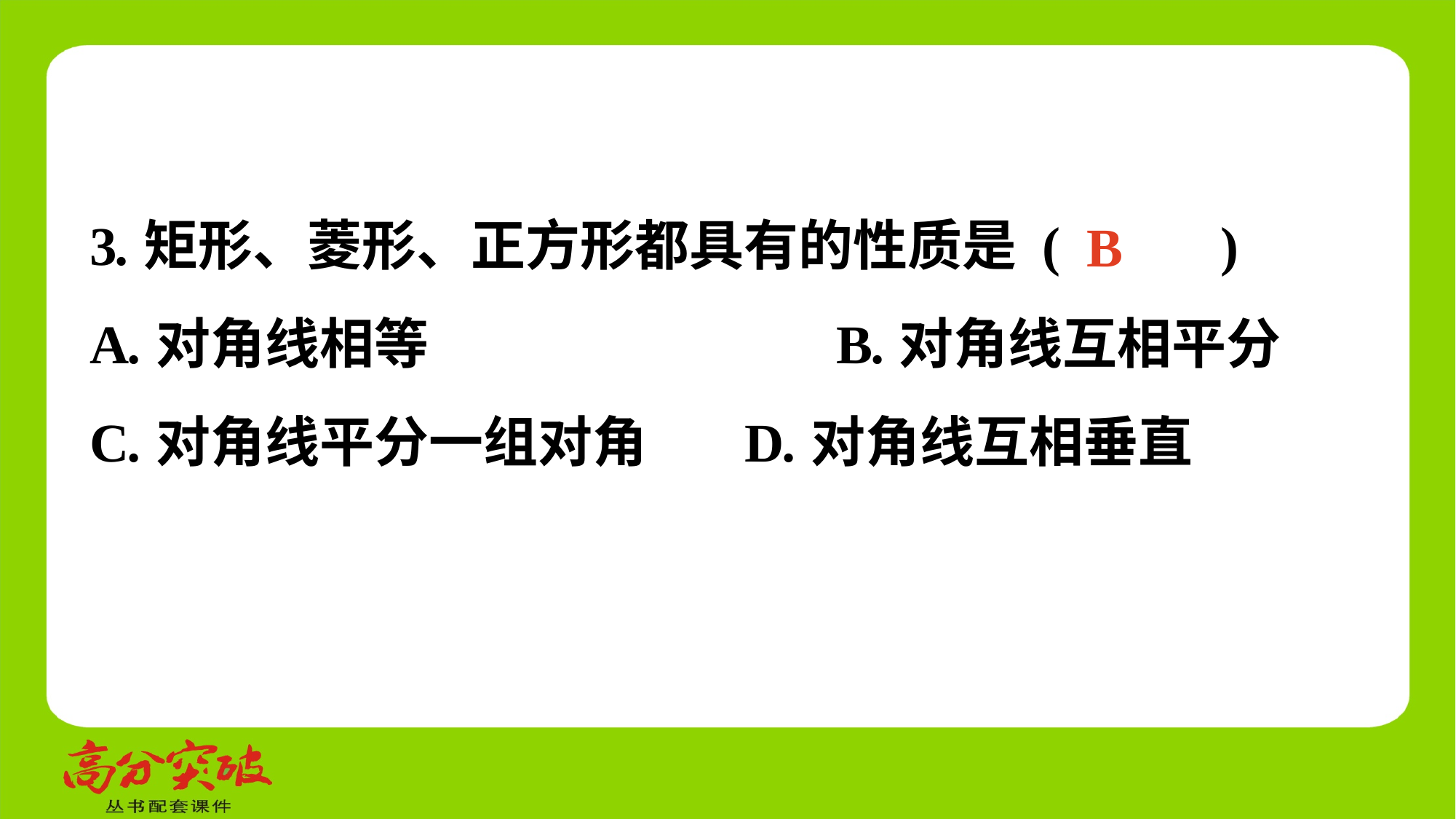

3.矩形、菱形、正方形都具有的性质是 (　  　)
A.对角线相等	                        B.对角线互相平分
C.对角线平分一组对角	D.对角线互相垂直
B